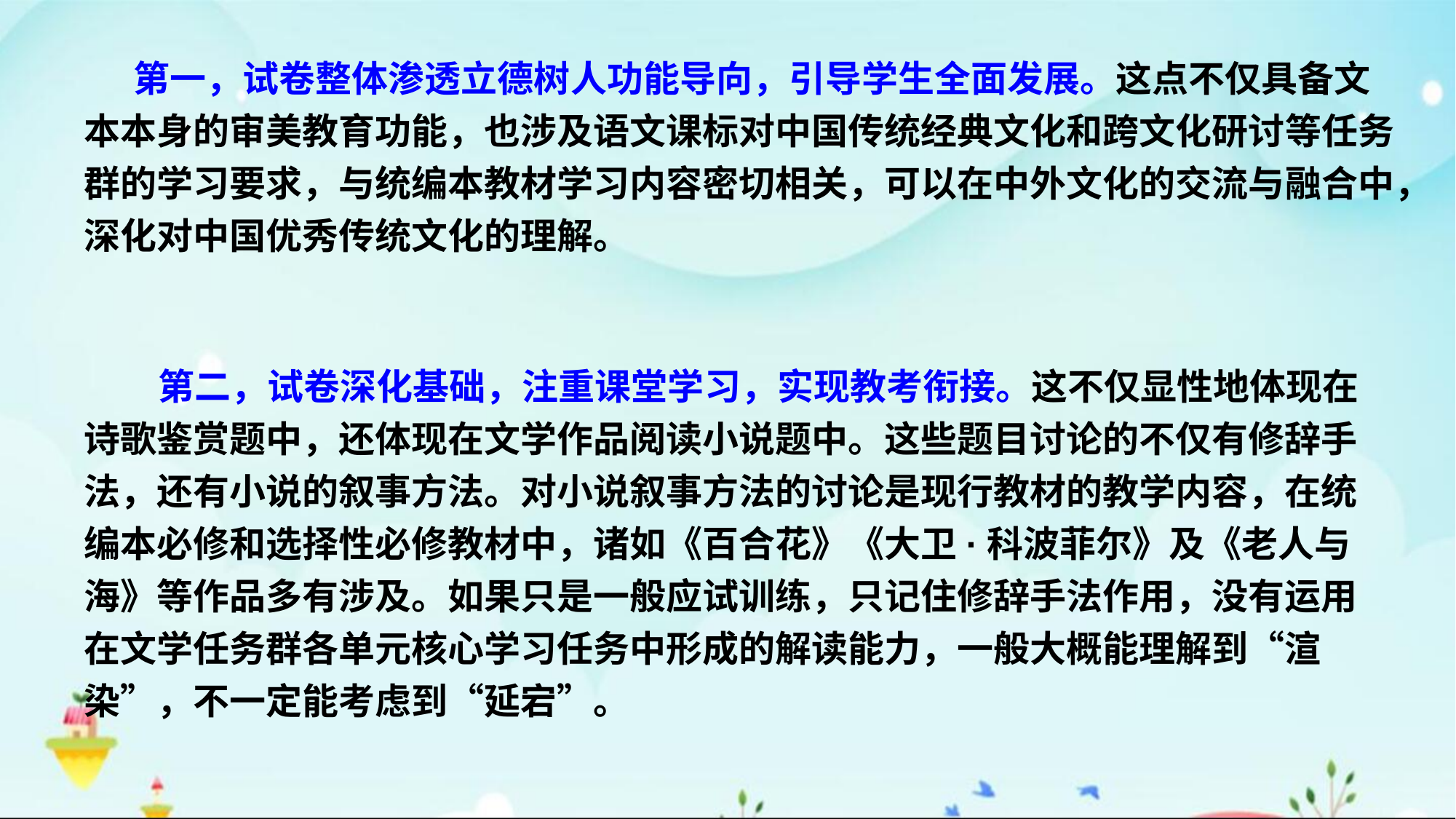

第一，试卷整体渗透立德树人功能导向，引导学生全面发展。这点不仅具备文本本身的审美教育功能，也涉及语文课标对中国传统经典文化和跨文化研讨等任务群的学习要求，与统编本教材学习内容密切相关，可以在中外文化的交流与融合中，深化对中国优秀传统文化的理解。
   第二，试卷深化基础，注重课堂学习，实现教考衔接。这不仅显性地体现在诗歌鉴赏题中，还体现在文学作品阅读小说题中。这些题目讨论的不仅有修辞手法，还有小说的叙事方法。对小说叙事方法的讨论是现行教材的教学内容，在统编本必修和选择性必修教材中，诸如《百合花》《大卫·科波菲尔》及《老人与海》等作品多有涉及。如果只是一般应试训练，只记住修辞手法作用，没有运用在文学任务群各单元核心学习任务中形成的解读能力，一般大概能理解到“渲染”，不一定能考虑到“延宕”。